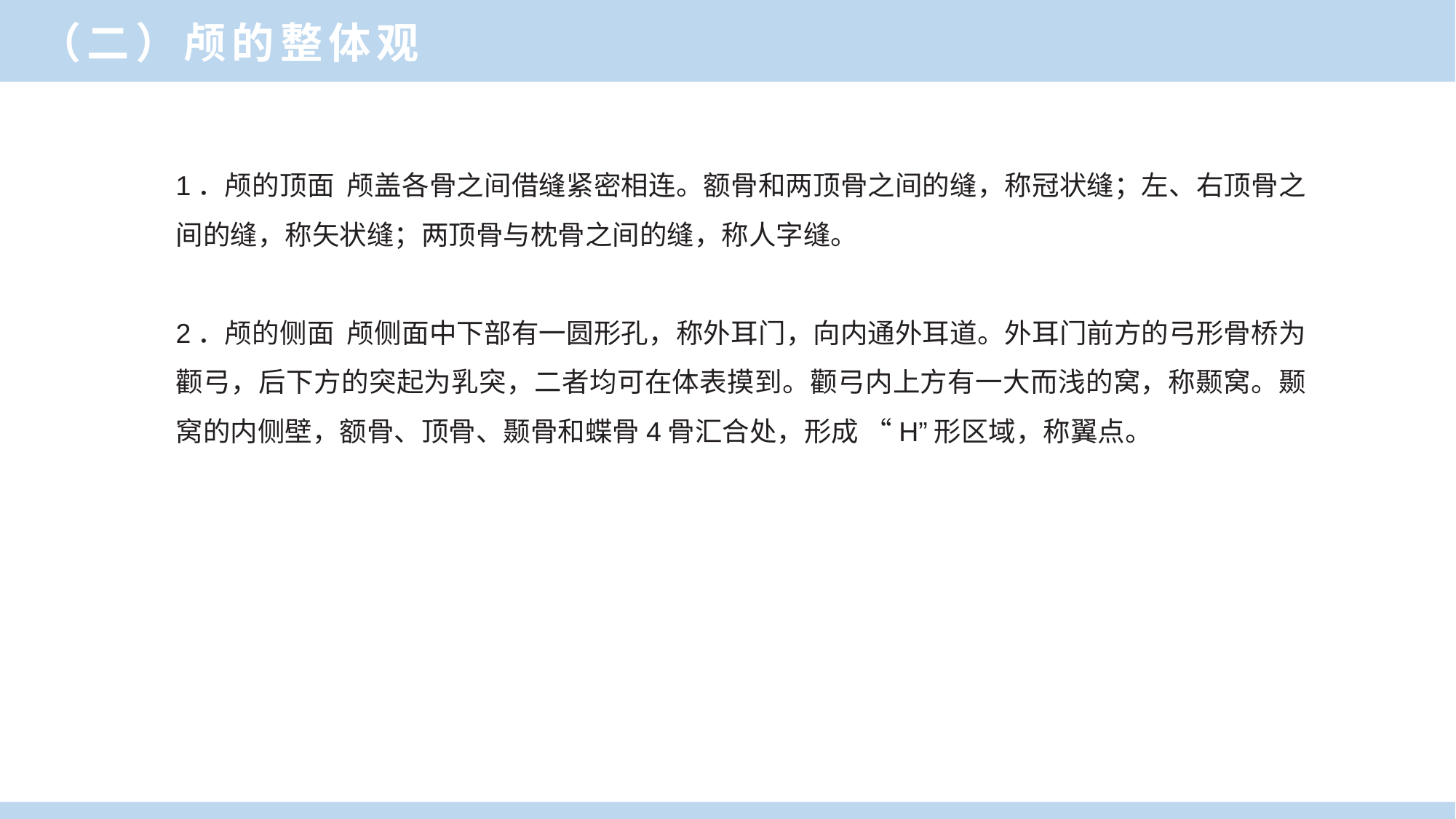

（二）颅的整体观

1．颅的顶面  颅盖各骨之间借缝紧密相连。额骨和两顶骨之间的缝，称冠状缝；左、右顶骨之间的缝，称矢状缝；两顶骨与枕骨之间的缝，称人字缝。

2．颅的侧面  颅侧面中下部有一圆形孔，称外耳门，向内通外耳道。外耳门前方的弓形骨桥为颧弓，后下方的突起为乳突，二者均可在体表摸到。颧弓内上方有一大而浅的窝，称颞窝。颞窝的内侧壁，额骨、顶骨、颞骨和蝶骨4骨汇合处，形成 “H”形区域，称翼点。